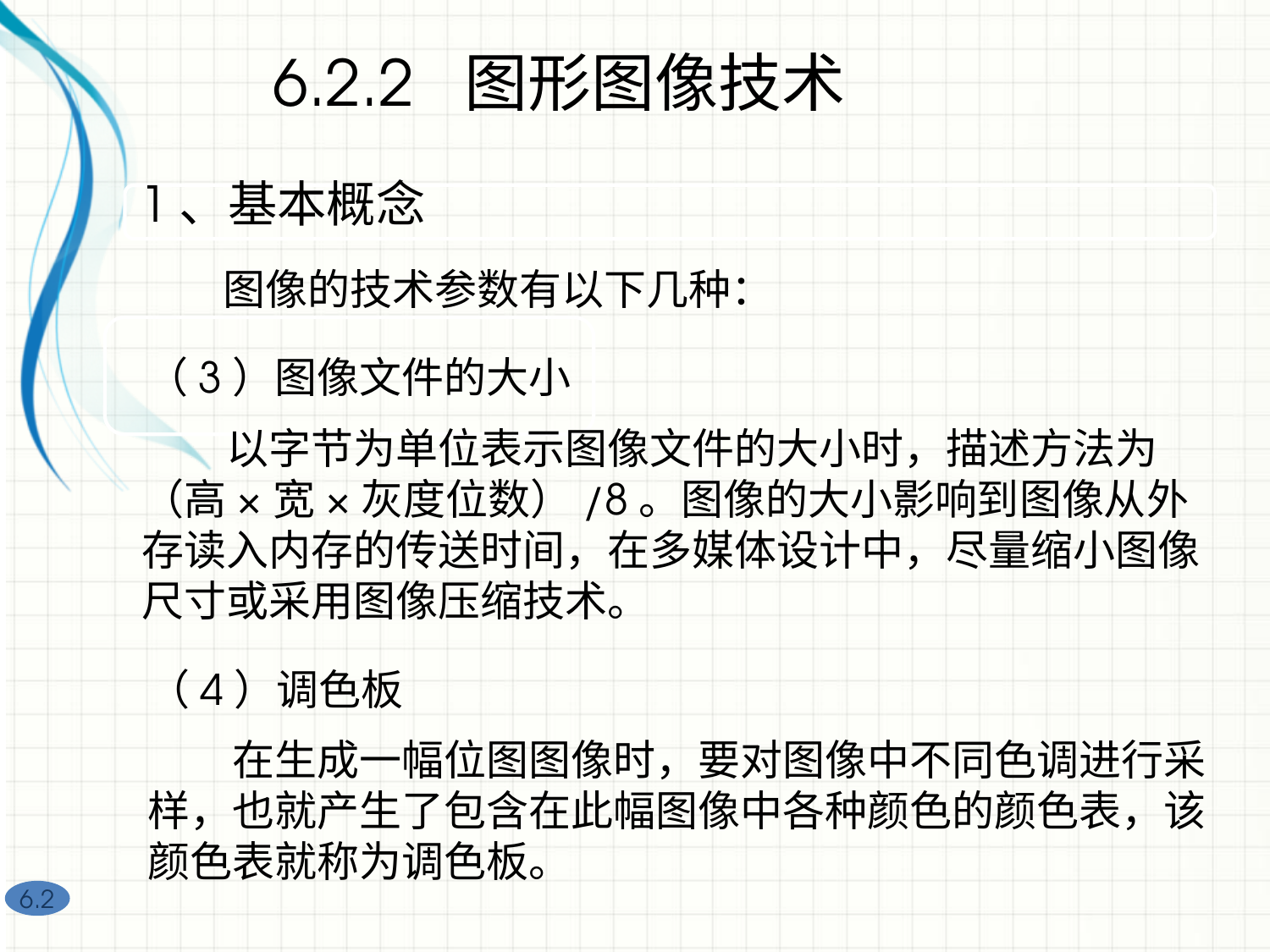

6.2.2  图形图像技术
1、基本概念

图像的技术参数有以下几种：

（3）图像文件的大小
　　以字节为单位表示图像文件的大小时，描述方法为（高×宽×灰度位数）/8。图像的大小影响到图像从外存读入内存的传送时间，在多媒体设计中，尽量缩小图像尺寸或采用图像压缩技术。

（4）调色板
　　在生成一幅位图图像时，要对图像中不同色调进行采样，也就产生了包含在此幅图像中各种颜色的颜色表，该颜色表就称为调色板。